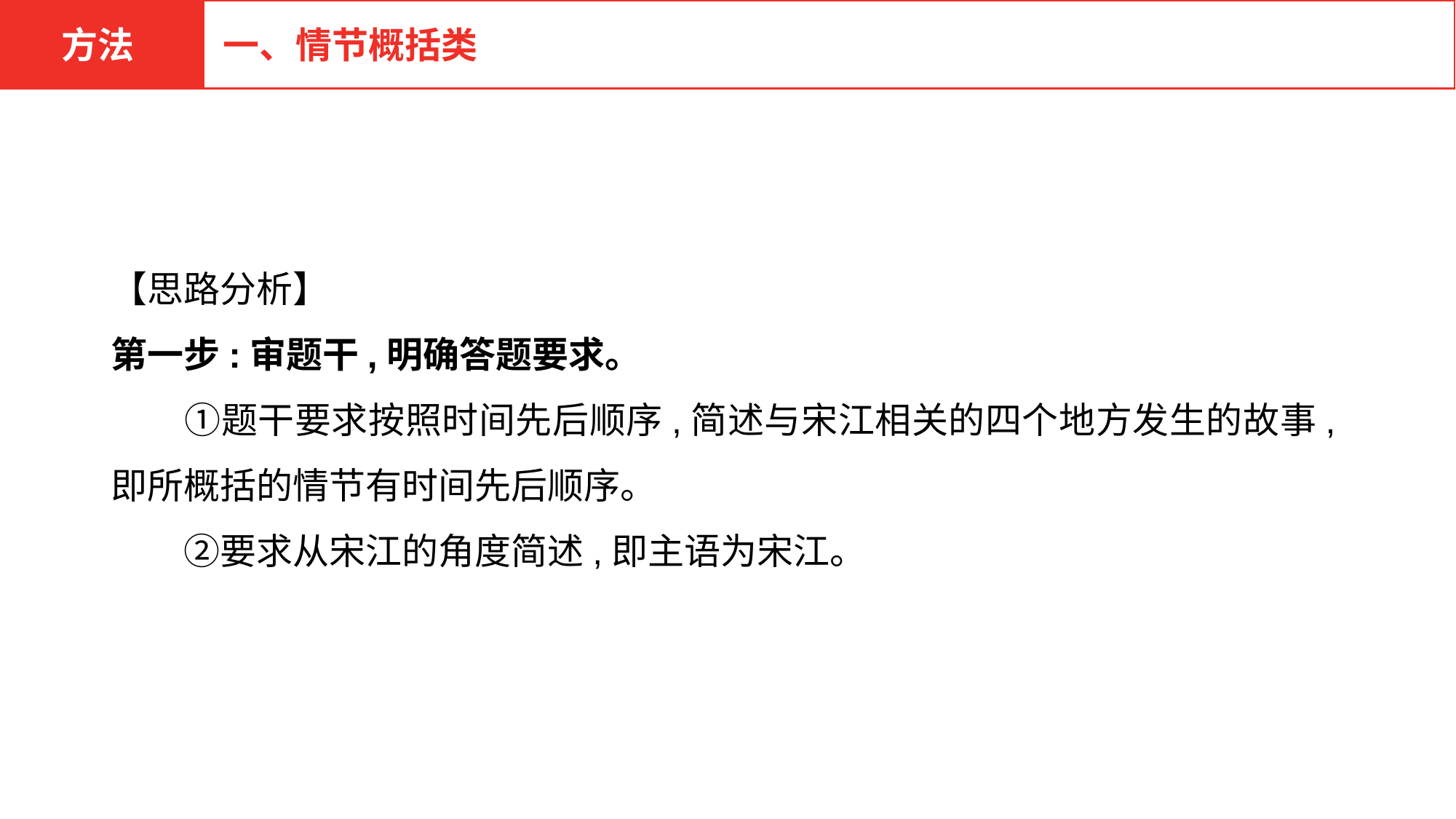

方法
一、情节概括类
【思路分析】
第一步:审题干,明确答题要求。
　　①题干要求按照时间先后顺序,简述与宋江相关的四个地方发生的故事,即所概括的情节有时间先后顺序。
　　②要求从宋江的角度简述,即主语为宋江。